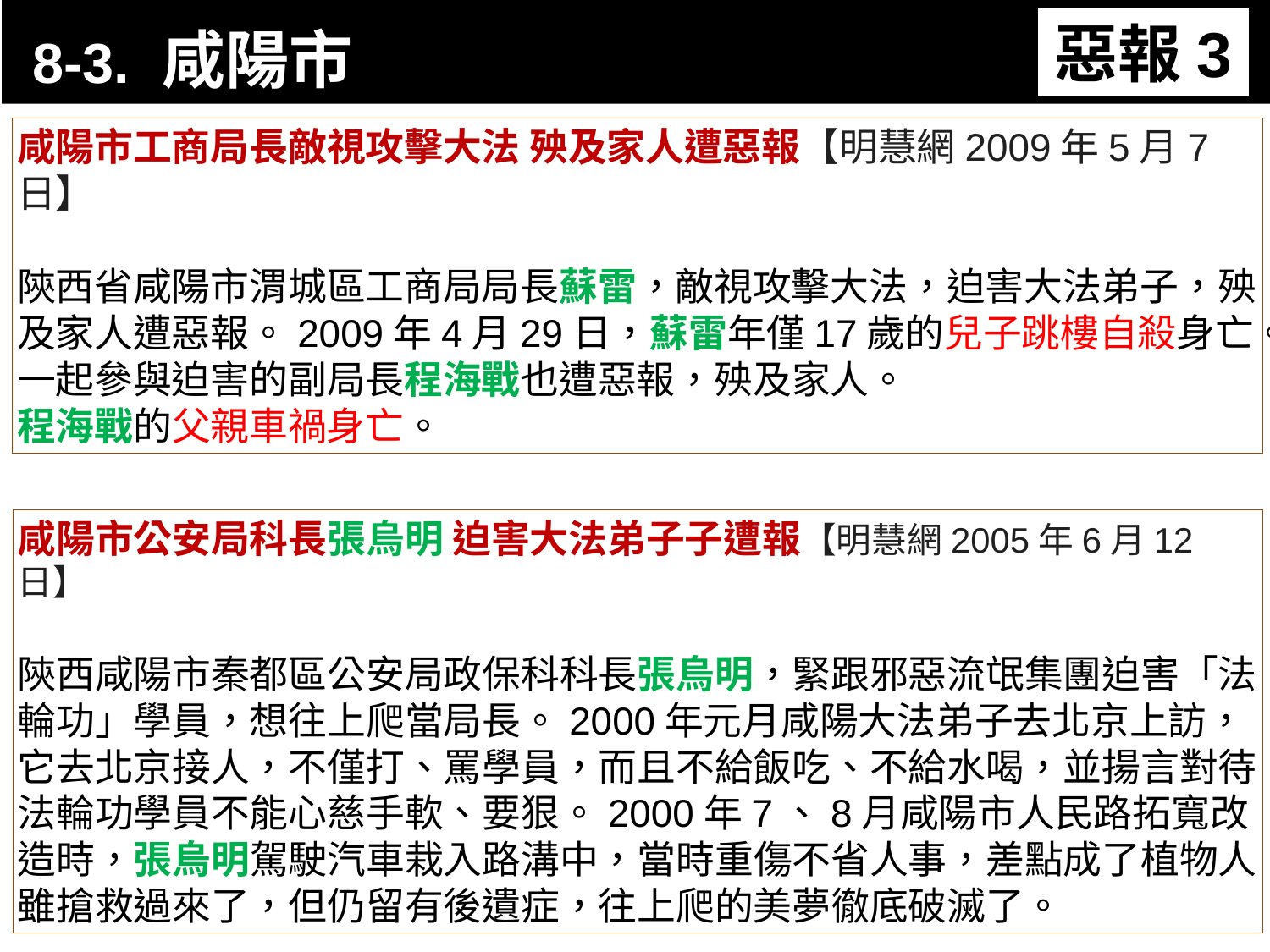

8-3. 咸陽市

惡報3
11-3. XX市官員惡報實例
咸陽市工商局長敵視攻擊大法 殃及家人遭惡報【明慧網2009年5月7日】

陝西省咸陽市渭城區工商局局長蘇雷，敵視攻擊大法，迫害大法弟子，殃及家人遭惡報。2009年4月29日，蘇雷年僅17歲的兒子跳樓自殺身亡。
一起參與迫害的副局長程海戰也遭惡報，殃及家人。
程海戰的父親車禍身亡。
咸陽市公安局科長張烏明 迫害大法弟子子遭報【明慧網2005年6月12日】

陝西咸陽市秦都區公安局政保科科長張烏明，緊跟邪惡流氓集團迫害「法輪功」學員，想往上爬當局長。2000年元月咸陽大法弟子去北京上訪，它去北京接人，不僅打、罵學員，而且不給飯吃、不給水喝，並揚言對待法輪功學員不能心慈手軟、要狠。2000年7、8月咸陽市人民路拓寬改造時，張烏明駕駛汽車栽入路溝中，當時重傷不省人事，差點成了植物人，雖搶救過來了，但仍留有後遺症，往上爬的美夢徹底破滅了。